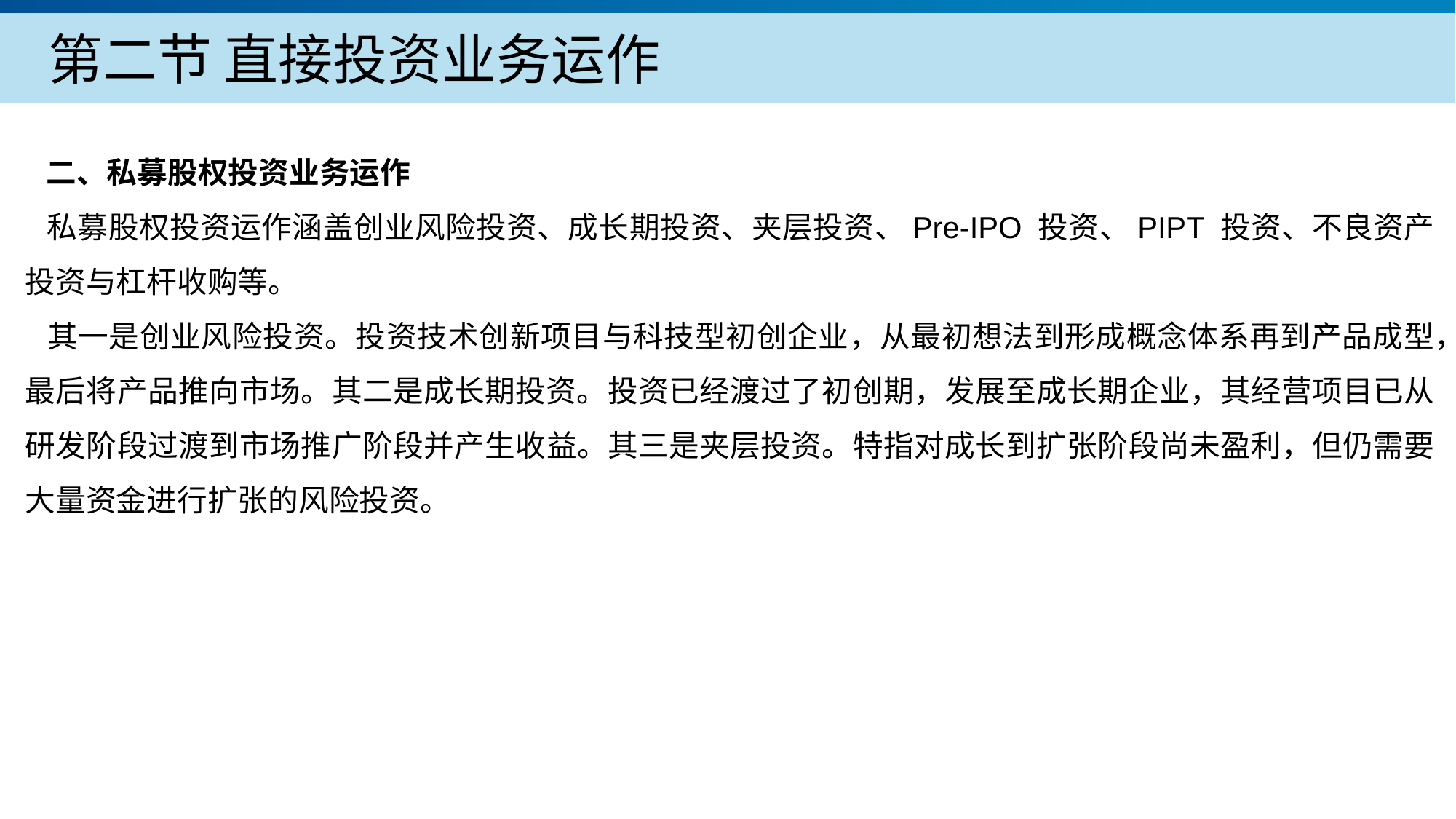

第二节 直接投资业务运作
  二、私募股权投资业务运作
  私募股权投资运作涵盖创业风险投资、成长期投资、夹层投资、Pre-IPO 投资、PIPT 投资、不良资产投资与杠杆收购等。
  其一是创业风险投资。投资技术创新项目与科技型初创企业，从最初想法到形成概念体系再到产品成型，最后将产品推向市场。其二是成长期投资。投资已经渡过了初创期，发展至成长期企业，其经营项目已从研发阶段过渡到市场推广阶段并产生收益。其三是夹层投资。特指对成长到扩张阶段尚未盈利，但仍需要大量资金进行扩张的风险投资。
产品服务
公司优势
公司简介
产品系列
品牌优势
企业愿景
主打产品
团队组织
核心竞争力
人才优势
联系方式
历程荣誉
售后支持
商业模式
期待合作